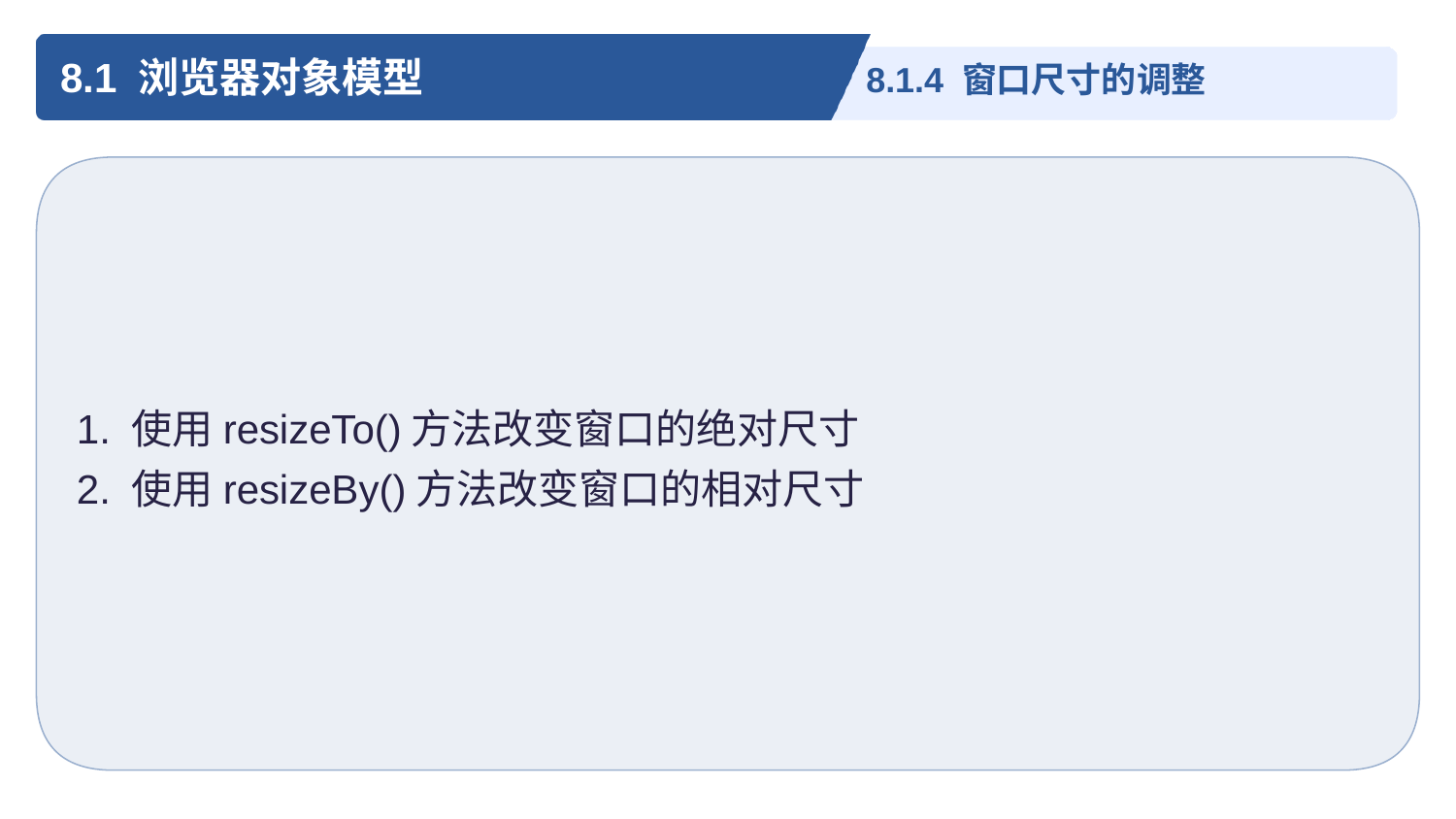

8.1 浏览器对象模型
8.1.4 窗口尺寸的调整

1. 使用resizeTo()方法改变窗口的绝对尺寸
2. 使用resizeBy()方法改变窗口的相对尺寸